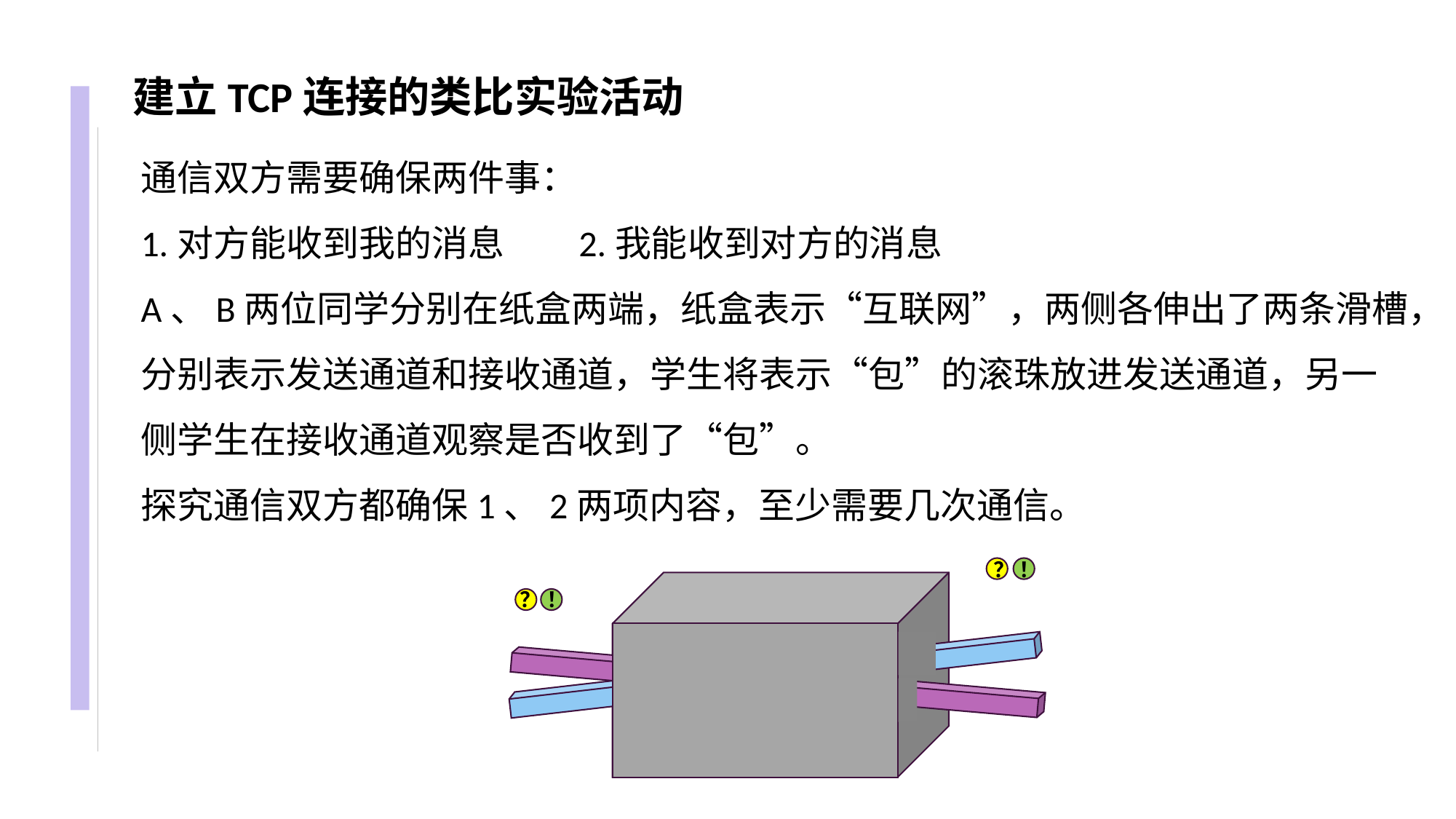

建立TCP连接的类比实验活动

通信双方需要确保两件事：
1.对方能收到我的消息        2.我能收到对方的消息
A、B两位同学分别在纸盒两端，纸盒表示“互联网”，两侧各伸出了两条滑槽，分别表示发送通道和接收通道，学生将表示“包”的滚珠放进发送通道，另一侧学生在接收通道观察是否收到了“包”。
探究通信双方都确保1、2两项内容，至少需要几次通信。
？ ！

？ ！